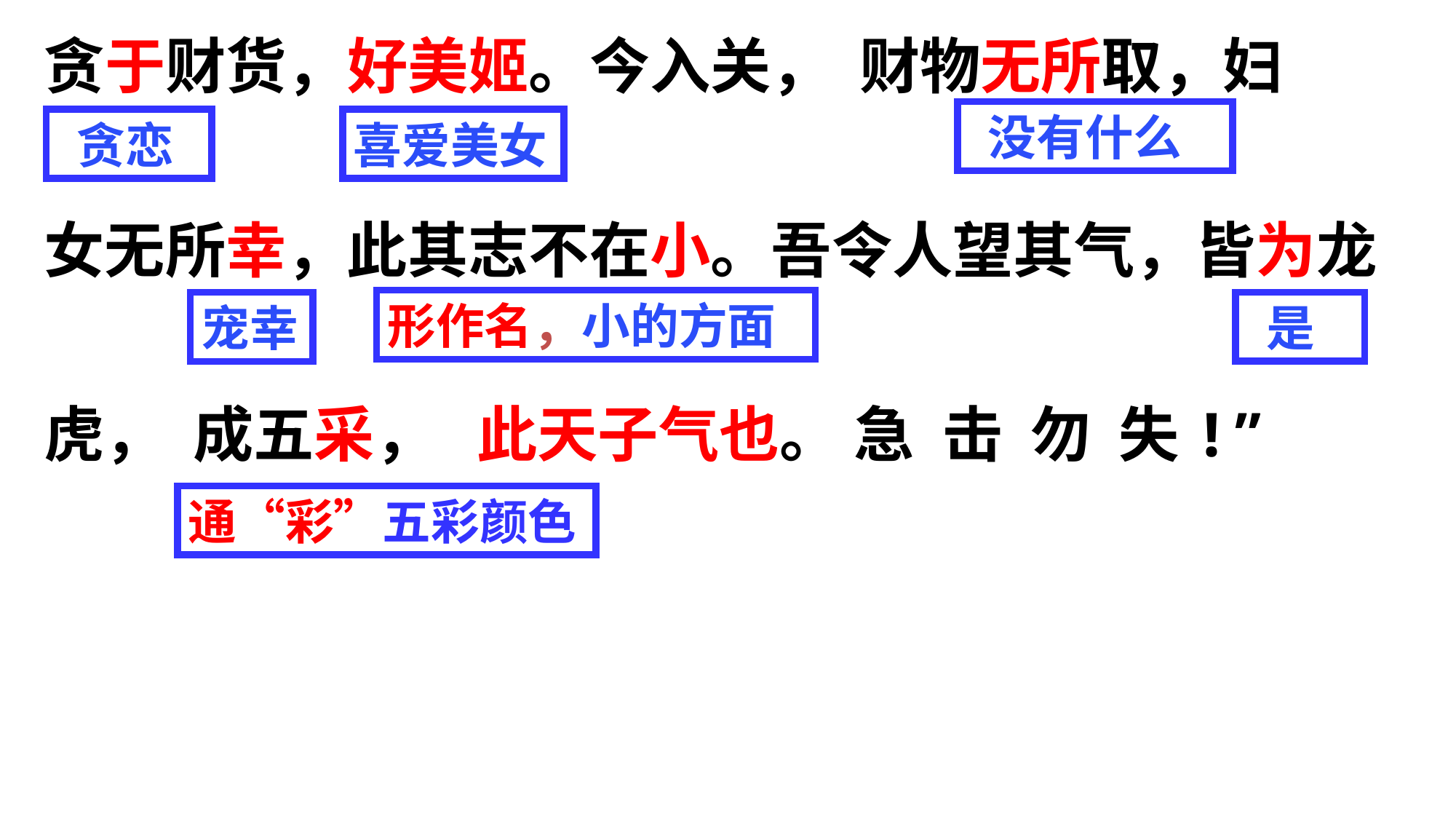

贪于财货，好美姬。今入关，  财物无所取，妇

女无所幸，此其志不在小。吾令人望其气，皆为龙

虎，  成五采，   此天子气也。 急  击  勿  失!”
 没有什么
 贪恋
喜爱美女
形作名，小的方面
 是
宠幸

通“彩”五彩颜色